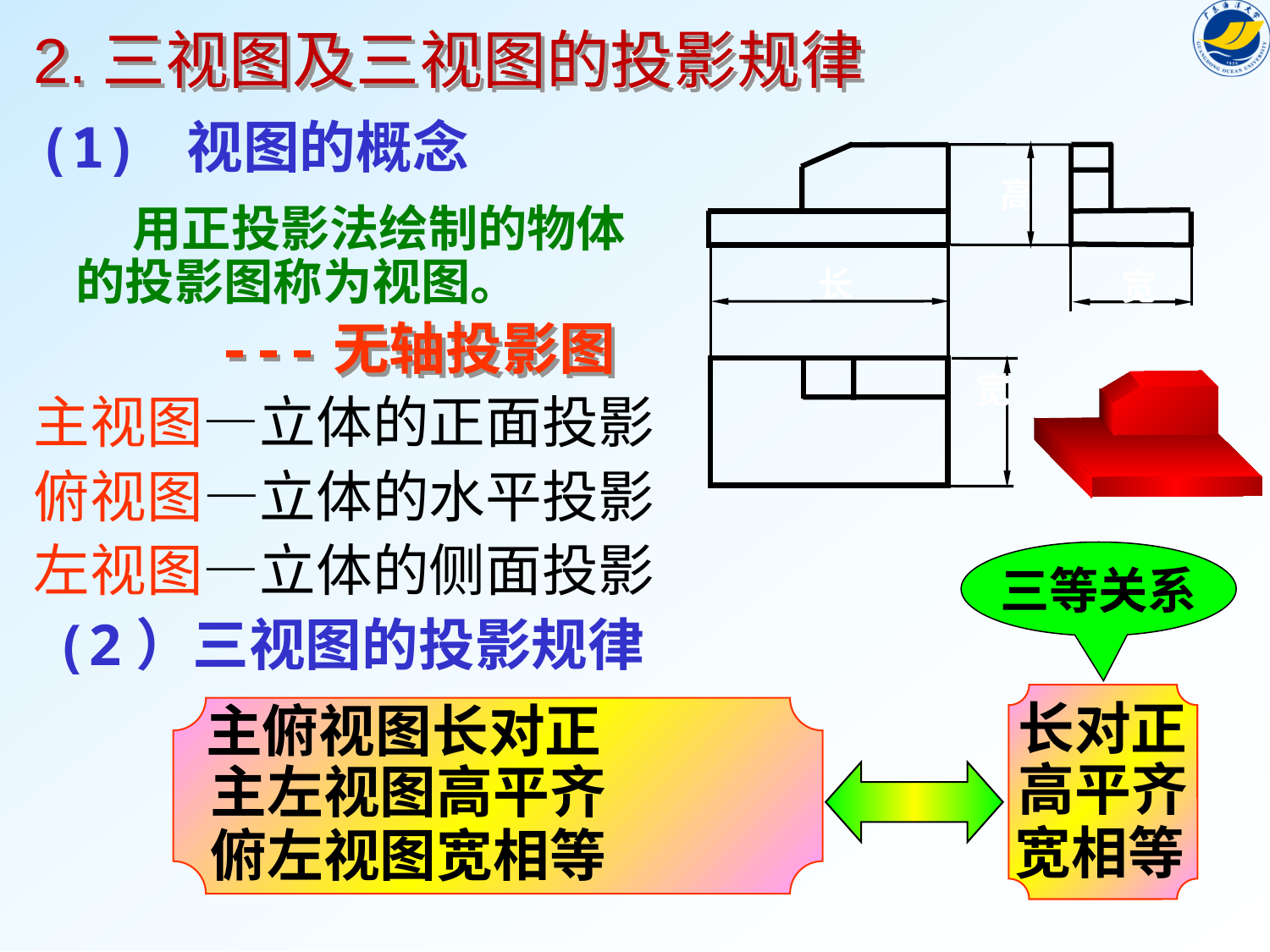

2.三视图及三视图的投影规律
#
(1) 视图的概念

高

    用正投影法绘制的物体的投影图称为视图。

长

宽

宽

---无轴投影图

主视图—立体的正面投影
俯视图—立体的水平投影
左视图—立体的侧面投影
三等关系
(2）三视图的投影规律
长对正

高平齐

宽相等
主俯视图长对正

主左视图高平齐
俯左视图宽相等